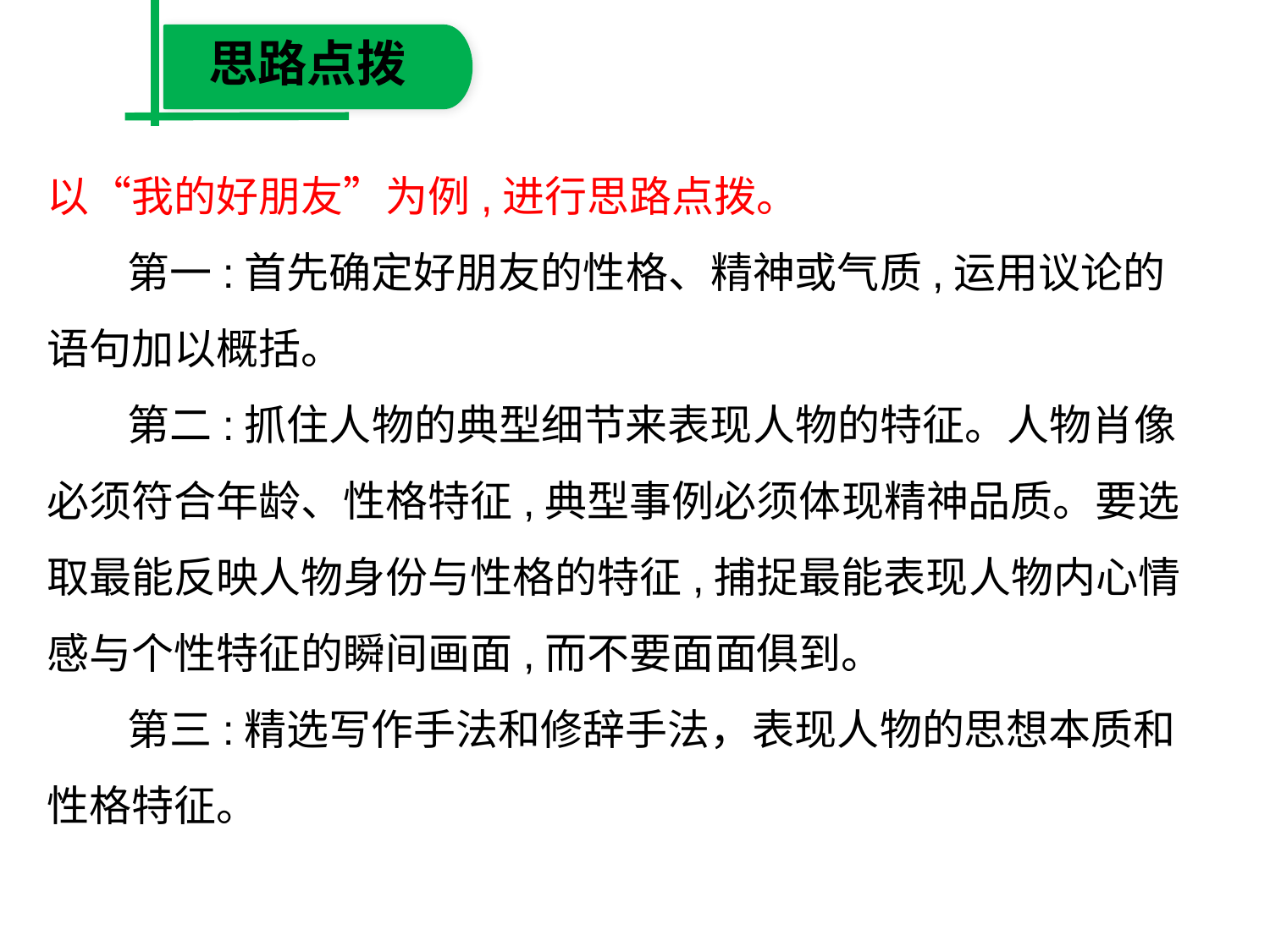

思路点拨
以“我的好朋友”为例,进行思路点拨。
　    第一:首先确定好朋友的性格、精神或气质,运用议论的语句加以概括。
　    第二:抓住人物的典型细节来表现人物的特征。人物肖像必须符合年龄、性格特征,典型事例必须体现精神品质。要选取最能反映人物身份与性格的特征,捕捉最能表现人物内心情感与个性特征的瞬间画面,而不要面面俱到。
　    第三:精选写作手法和修辞手法，表现人物的思想本质和性格特征。